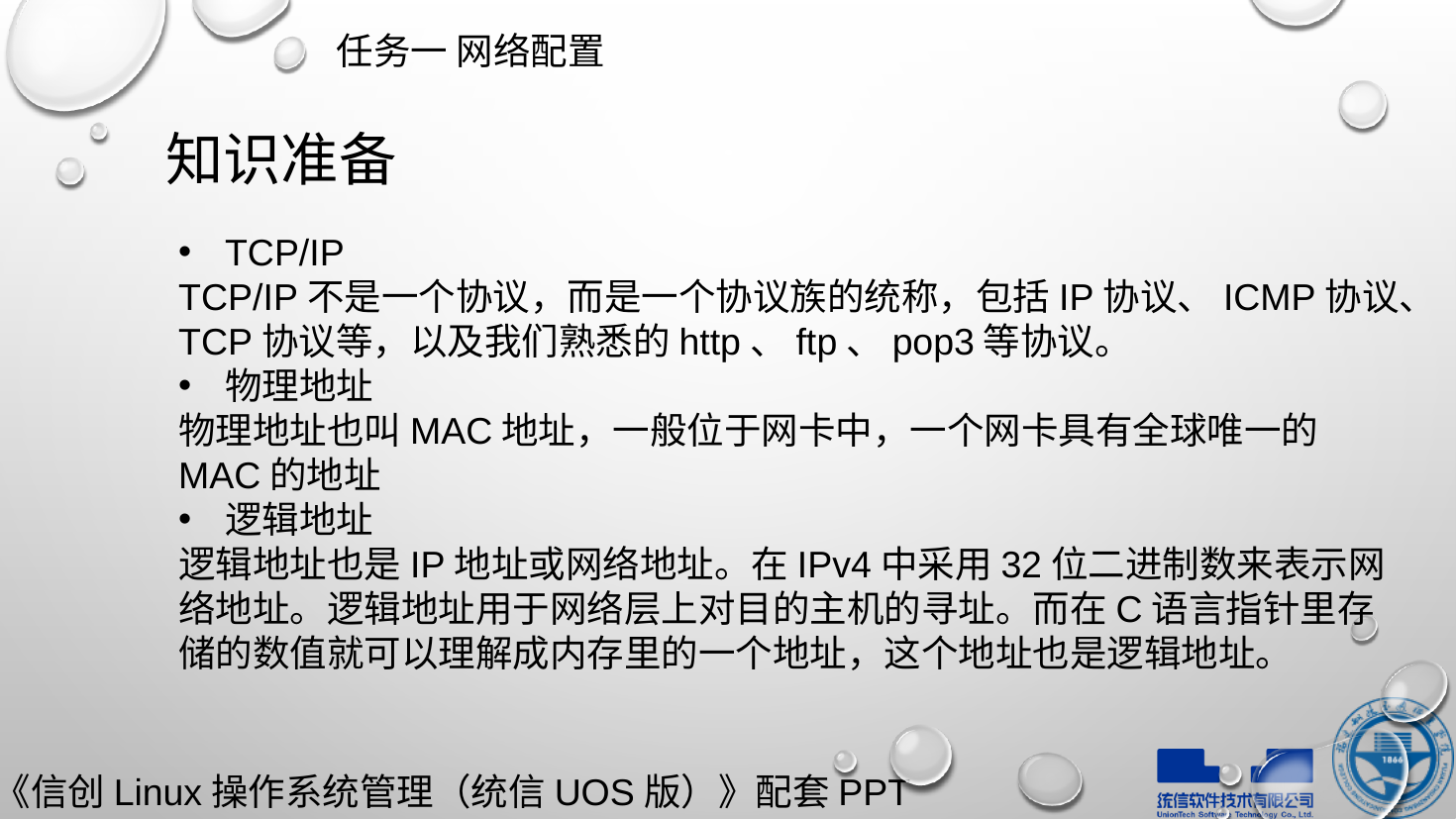

任务一 网络配置
知识准备
TCP/IP
TCP/IP不是一个协议，而是一个协议族的统称，包括IP协议、ICMP协议、TCP协议等，以及我们熟悉的http、ftp、pop3等协议。
物理地址
物理地址也叫MAC地址，一般位于网卡中，一个网卡具有全球唯一的MAC的地址
逻辑地址
逻辑地址也是IP地址或网络地址。在IPv4中采用32位二进制数来表示网络地址。逻辑地址用于网络层上对目的主机的寻址。而在C语言指针里存储的数值就可以理解成内存里的一个地址，这个地址也是逻辑地址。